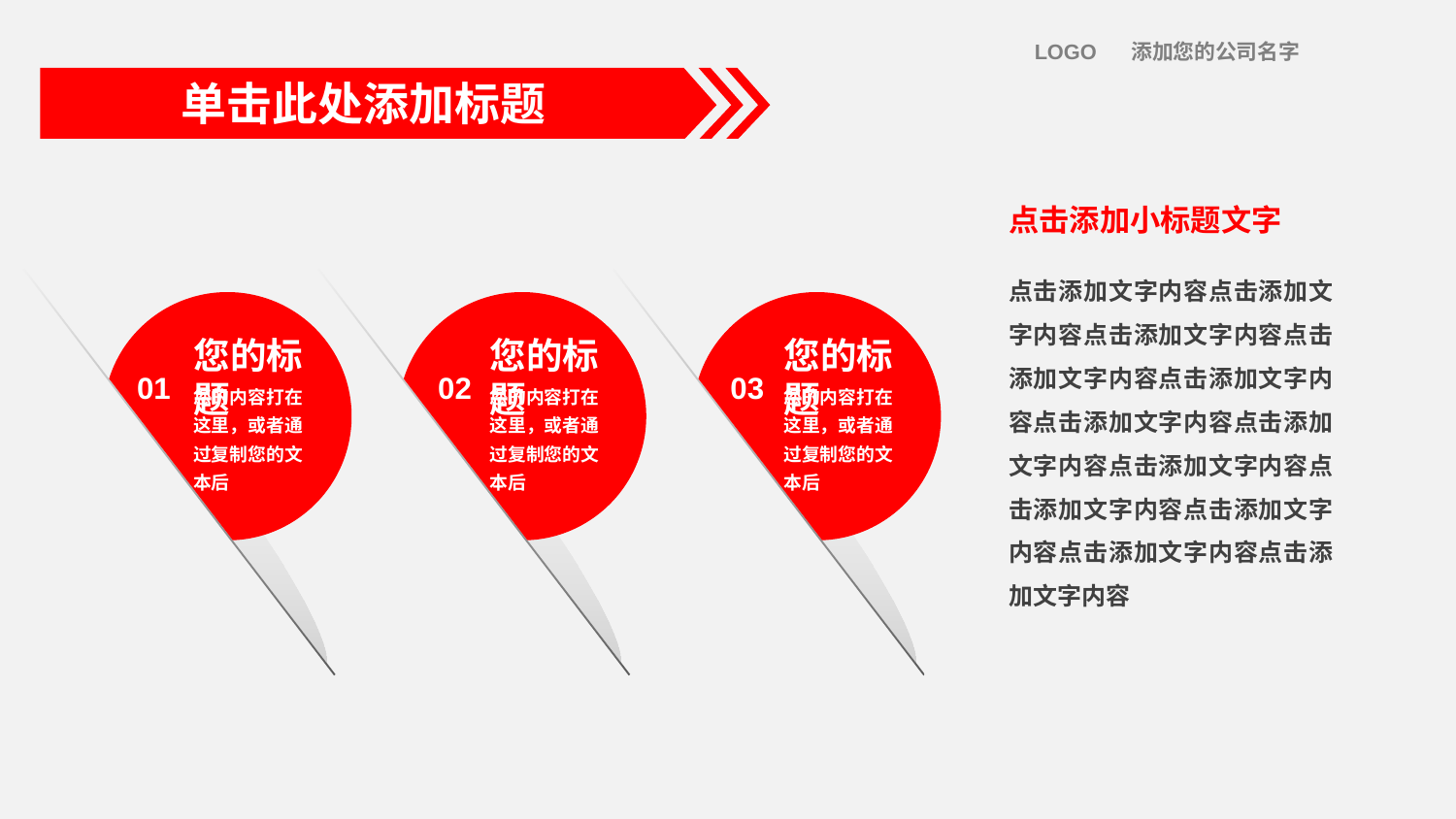

LOGO     添加您的公司名字

单击此处添加标题
点击添加小标题文字
点击添加文字内容点击添加文字内容点击添加文字内容点击添加文字内容点击添加文字内容点击添加文字内容点击添加文字内容点击添加文字内容点击添加文字内容点击添加文字内容点击添加文字内容点击添加文字内容

您的标题
您的内容打在这里，或者通过复制您的文本后
您的标题
您的内容打在这里，或者通过复制您的文本后
您的标题
您的内容打在这里，或者通过复制您的文本后
01
02
03